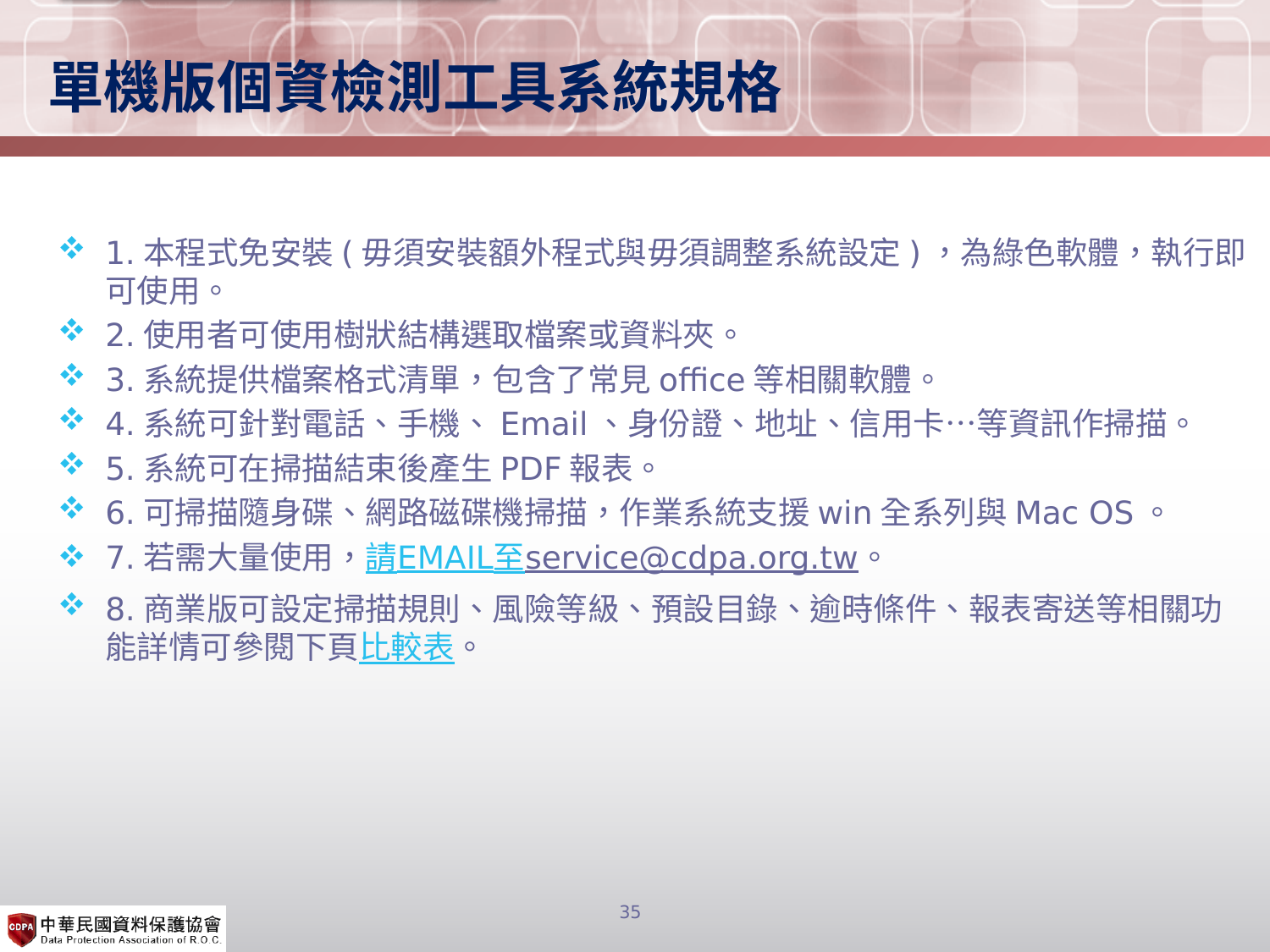

# 單機版個資檢測工具系統規格
1.本程式免安裝(毋須安裝額外程式與毋須調整系統設定)，為綠色軟體，執行即可使用。
2.使用者可使用樹狀結構選取檔案或資料夾。
3.系統提供檔案格式清單，包含了常見office等相關軟體。
4.系統可針對電話、手機、Email、身份證、地址、信用卡…等資訊作掃描。
5.系統可在掃描結束後產生PDF報表。
6.可掃描隨身碟、網路磁碟機掃描，作業系統支援win全系列與Mac OS。
7.若需大量使用，請EMAIL至service@cdpa.org.tw。
8.商業版可設定掃描規則、風險等級、預設目錄、逾時條件、報表寄送等相關功能詳情可參閱下頁比較表。
35